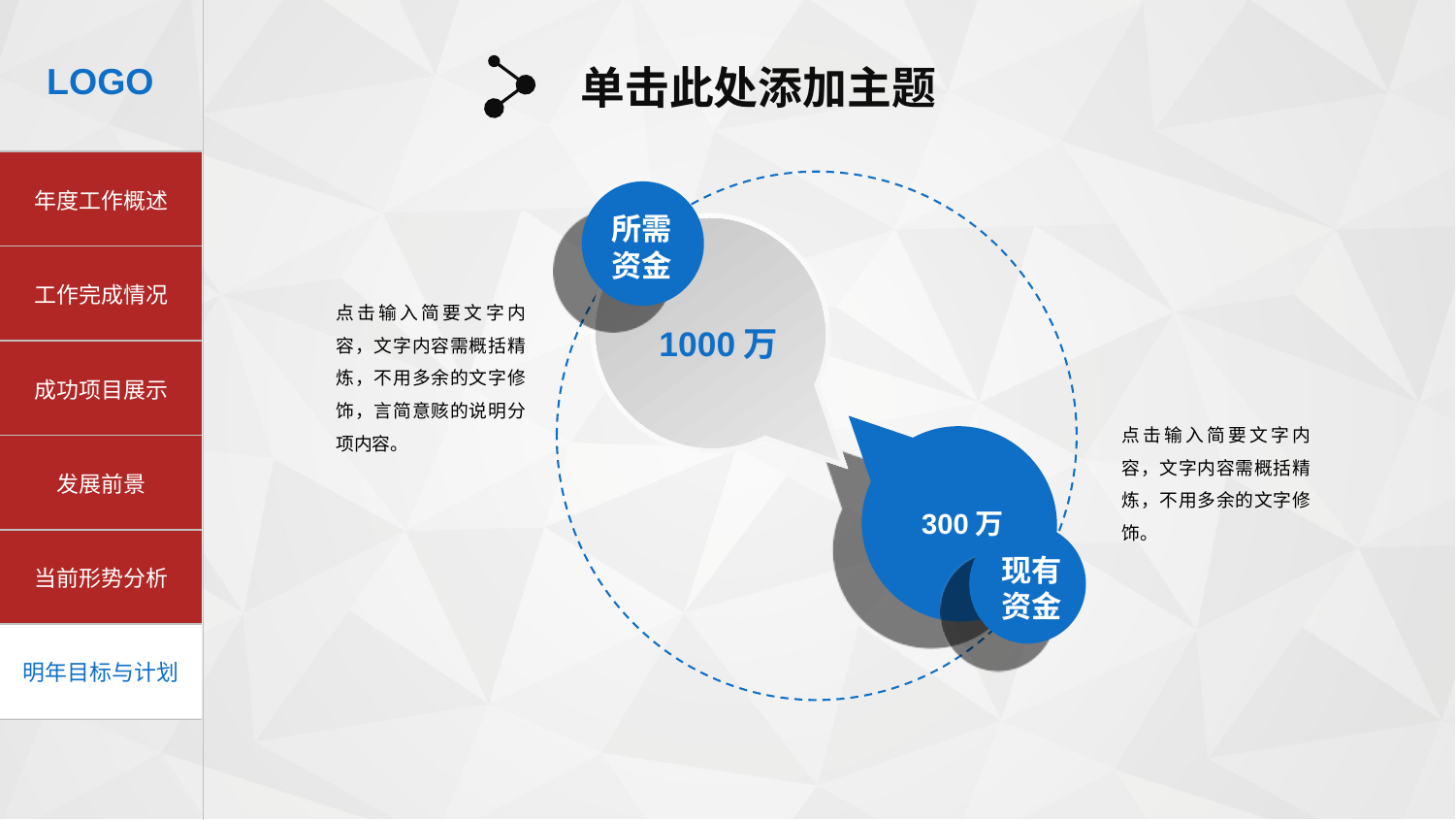

单击此处添加主题

所需
资金

点击输入简要文字内容，文字内容需概括精炼，不用多余的文字修饰，言简意赅的说明分项内容。
1000万

点击输入简要文字内容，文字内容需概括精炼，不用多余的文字修饰。
300万

现有
资金